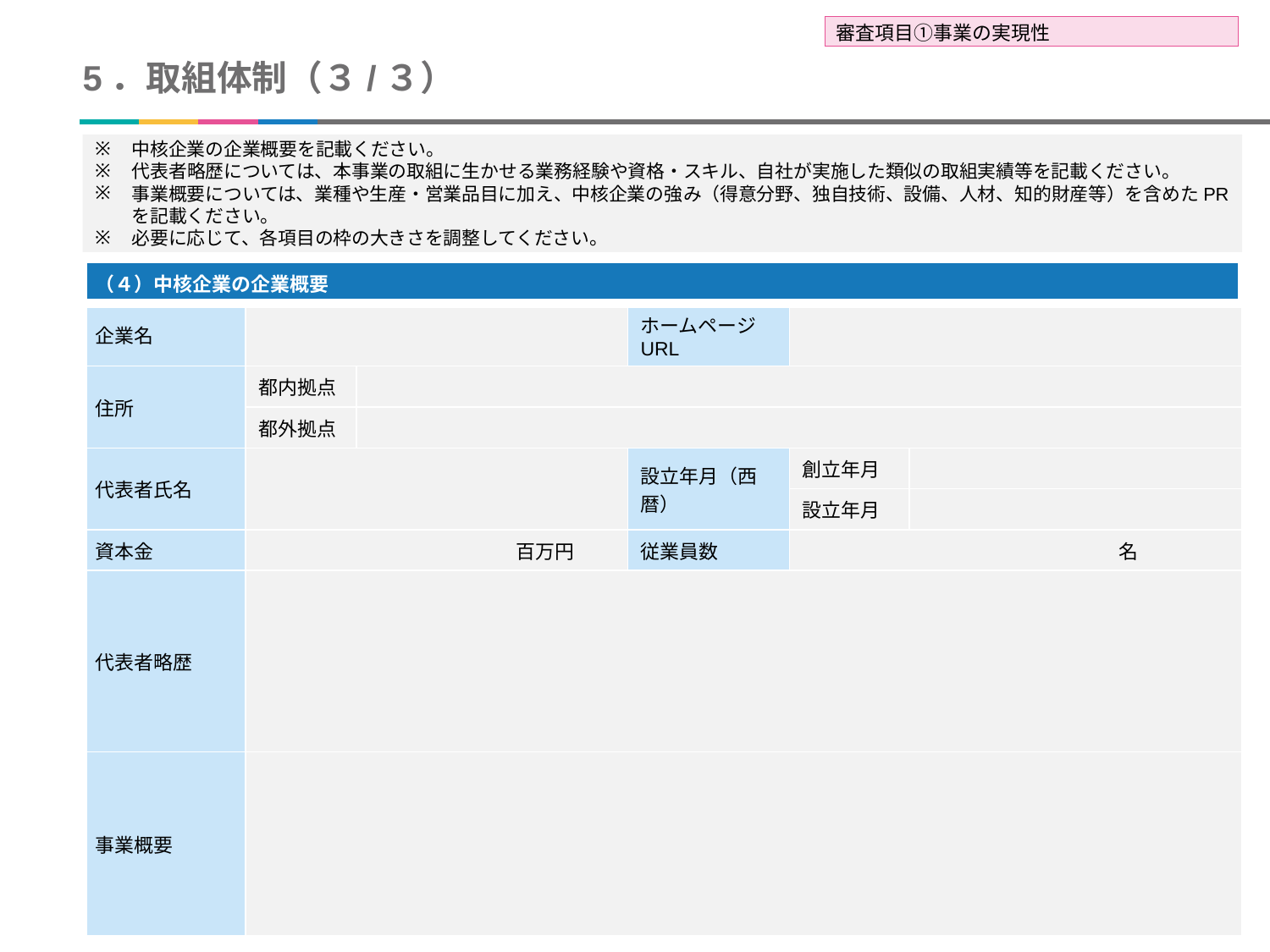

審査項目①事業の実現性
# 5．取組体制（３/３）
中核企業の企業概要を記載ください。
代表者略歴については、本事業の取組に生かせる業務経験や資格・スキル、自社が実施した類似の取組実績等を記載ください。
事業概要については、業種や生産・営業品目に加え、中核企業の強み（得意分野、独自技術、設備、人材、知的財産等）を含めたPRを記載ください。
必要に応じて、各項目の枠の大きさを調整してください。
| （４）中核企業の企業概要 |  |  |  |  |  |  |  |
| --- | --- | --- | --- | --- | --- | --- | --- |
| 企業名 |  |  |  | ホームページURL |  |  |  |
| 住所 | 都内拠点 |  |  |  |  |  |  |
|  | 都外拠点 |  |  |  |  |  |  |
| 代表者氏名 |  |  |  | 設立年月（西暦） | 創立年月 |  |  |
|  |  |  |  |  | 設立年月 |  |  |
| 資本金 |  |  | 百万円 | 従業員数 |  |  | 名 |
| 代表者略歴 |  |  |  |  |  |  |  |
| 事業概要 |  |  |  |  |  |  |  |
9